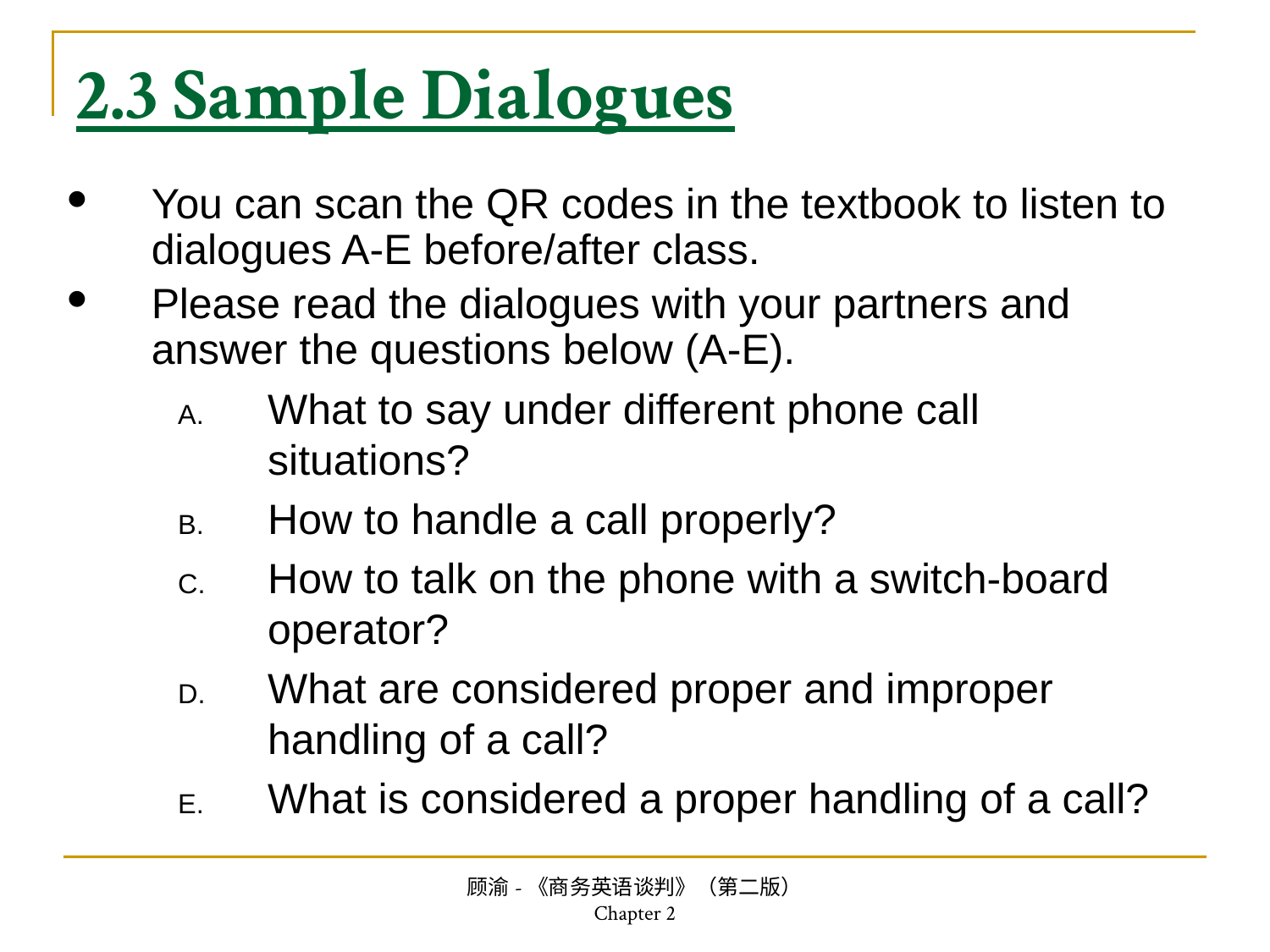

# 2.3 Sample Dialogues
You can scan the QR codes in the textbook to listen to dialogues A-E before/after class.
Please read the dialogues with your partners and answer the questions below (A-E).
What to say under different phone call situations?
How to handle a call properly?
How to talk on the phone with a switch-board operator?
What are considered proper and improper handling of a call?
What is considered a proper handling of a call?

13
顾渝-《商务英语谈判》（第二版） Chapter 2